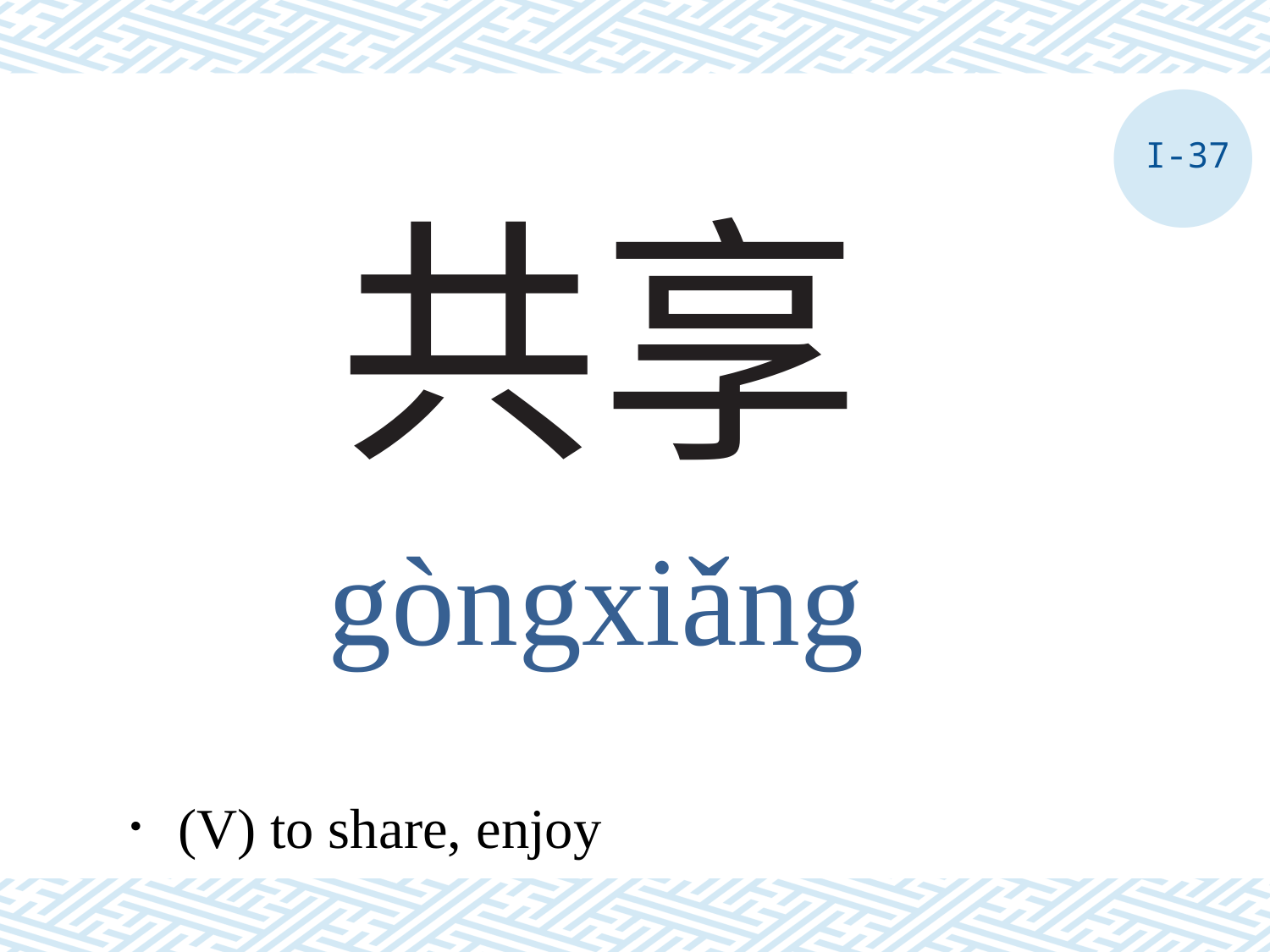

I-37

# 共享
gòngxiǎng
．(V) to share, enjoy